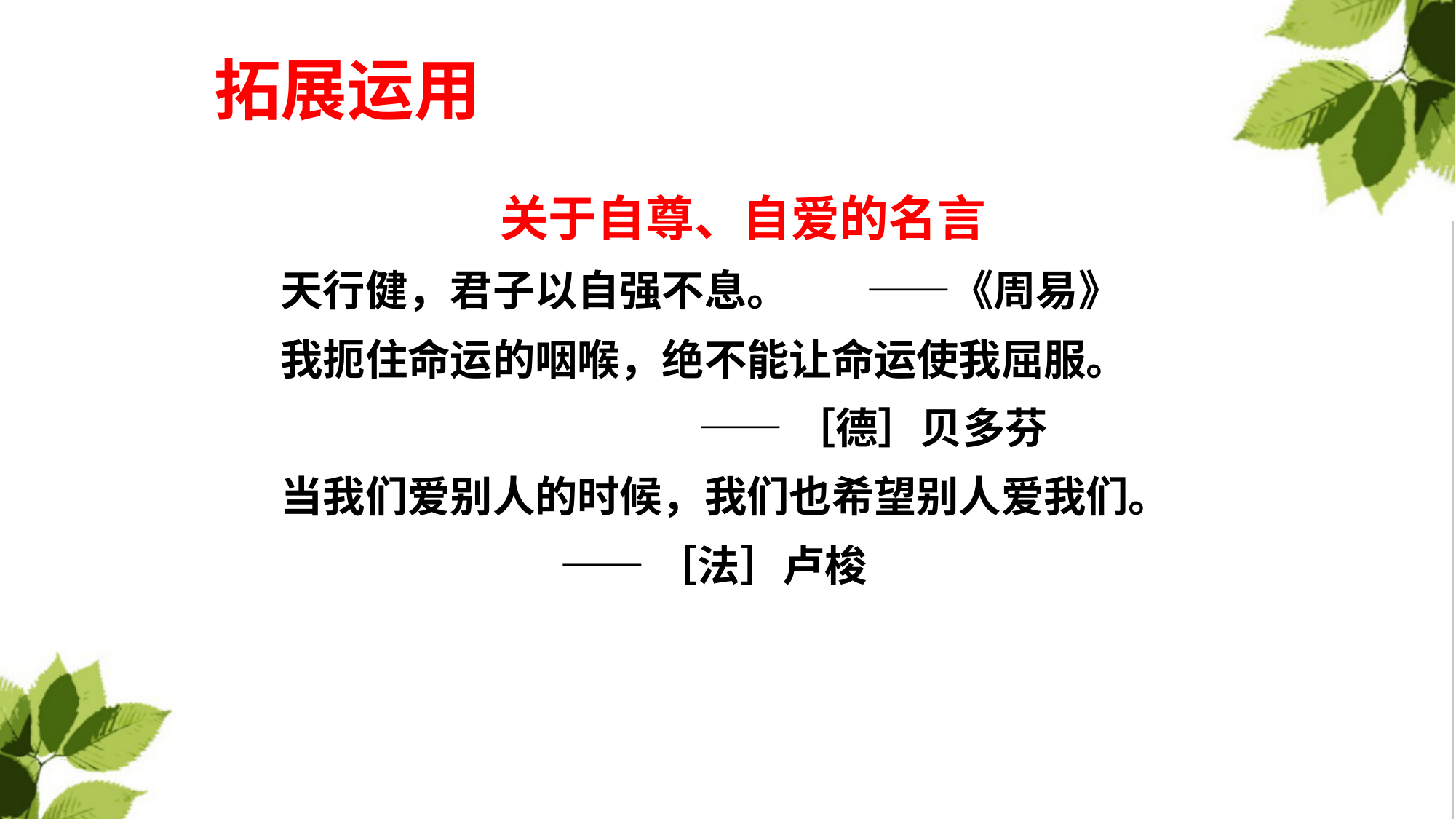

拓展运用
关于自尊、自爱的名言
天行健，君子以自强不息。        ——《周易》
我扼住命运的咽喉，绝不能让命运使我屈服。
                           ——［德］贝多芬
当我们爱别人的时候，我们也希望别人爱我们。
                             ——［法］卢梭